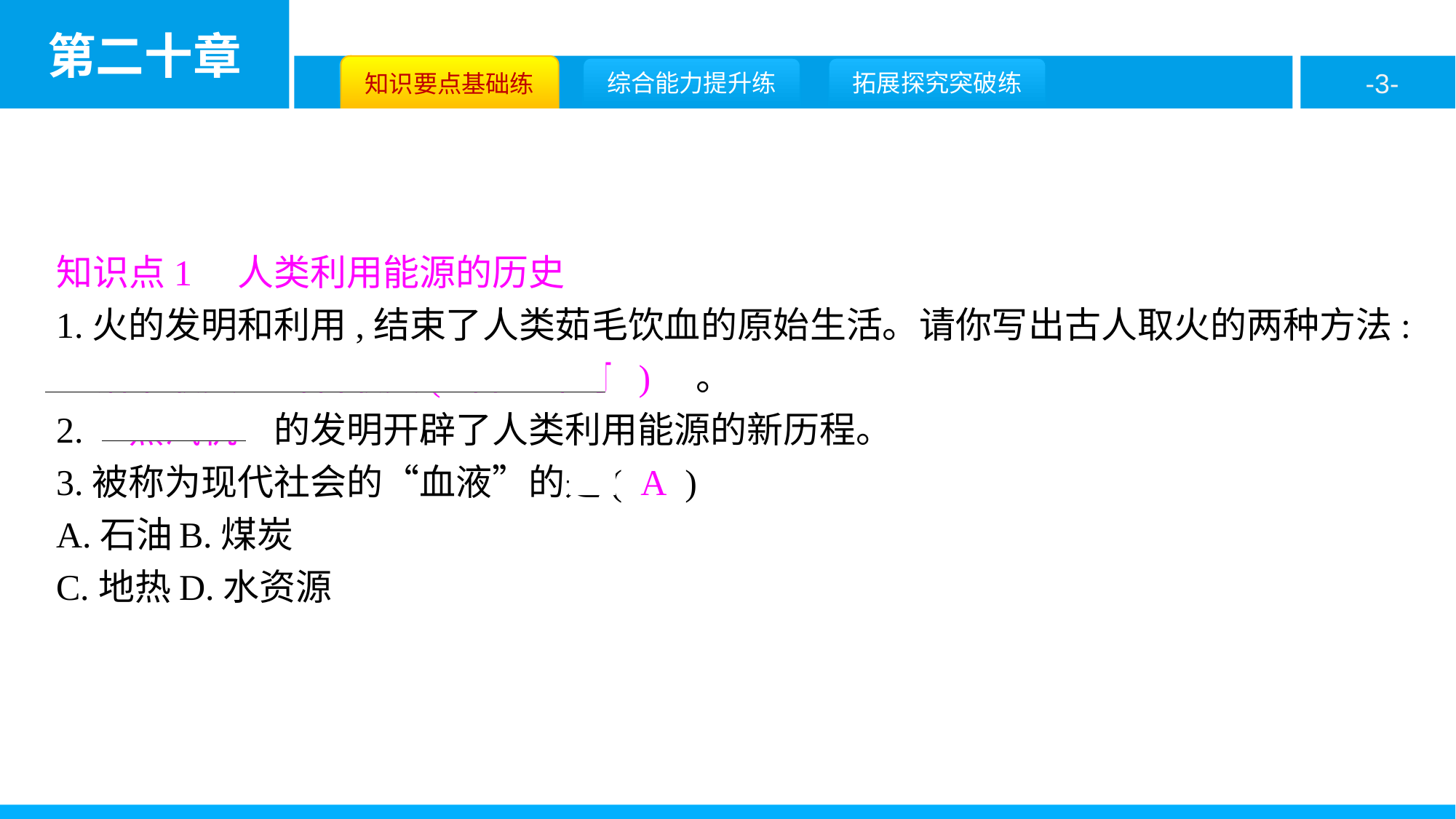

知识点1　人类利用能源的历史
1.火的发明和利用,结束了人类茹毛饮血的原始生活。请你写出古人取火的两种方法:　钻木取火、击石取火(  合理即可  )　。
2.　蒸汽机　的发明开辟了人类利用能源的新历程。
3.被称为现代社会的“血液”的是(  A  )
A.石油	B.煤炭
C.地热	D.水资源